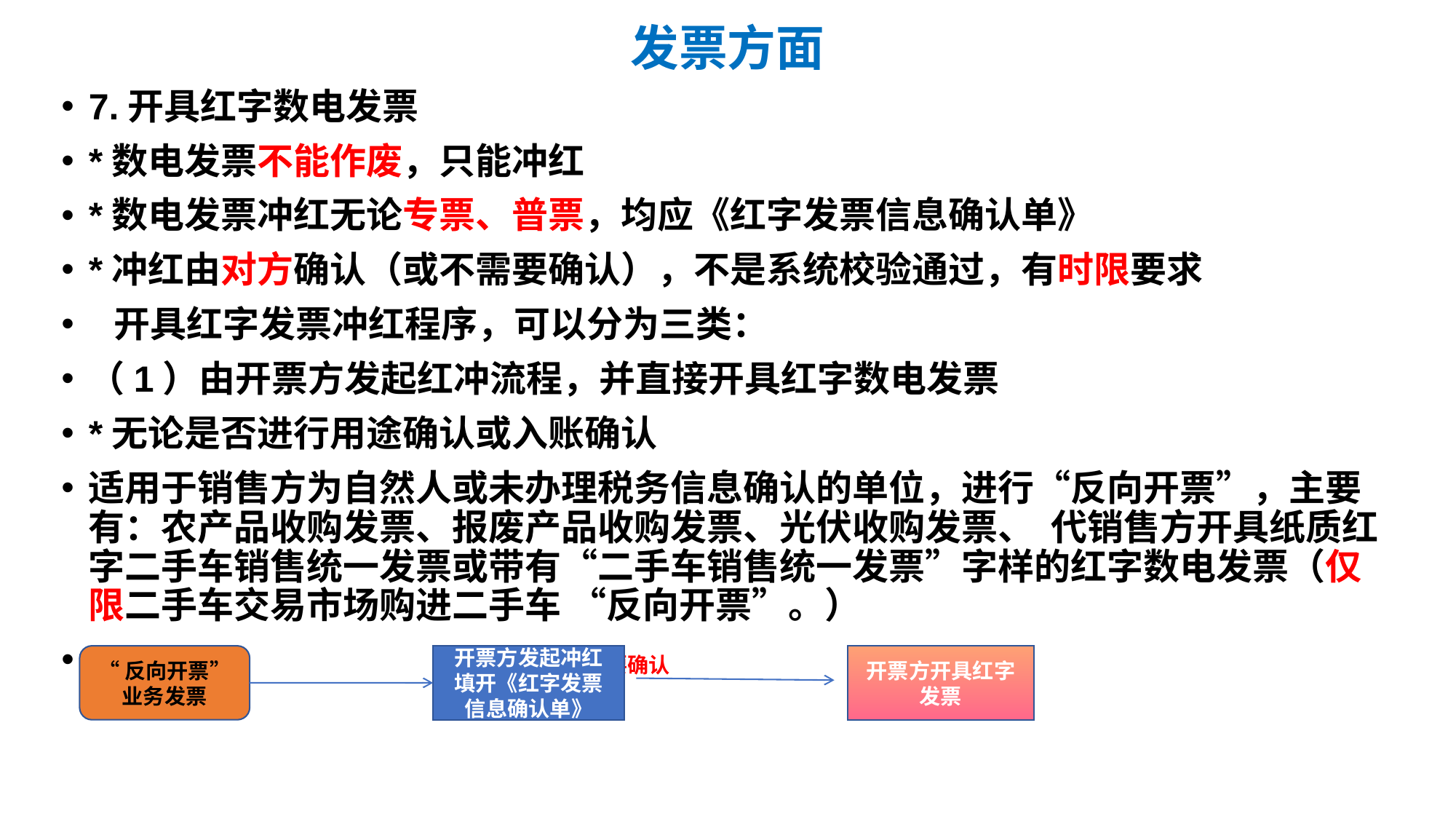

# 发票方面
7.开具红字数电发票
*数电发票不能作废，只能冲红
*数电发票冲红无论专票、普票，均应《红字发票信息确认单》
*冲红由对方确认（或不需要确认），不是系统校验通过，有时限要求
  开具红字发票冲红程序，可以分为三类：
（1）由开票方发起红冲流程，并直接开具红字数电发票
*无论是否进行用途确认或入账确认
适用于销售方为自然人或未办理税务信息确认的单位，进行“反向开票”，主要有：农产品收购发票、报废产品收购发票、光伏收购发票、  代销售方开具纸质红字二手车销售统一发票或带有“二手车销售统一发票”字样的红字数电发票（仅限二手车交易市场购进二手车 “反向开票”。）
                                                         不需要确认
“反向开票”业务发票
开票方发起冲红
填开《红字发票信息确认单》
开票方开具红字发票